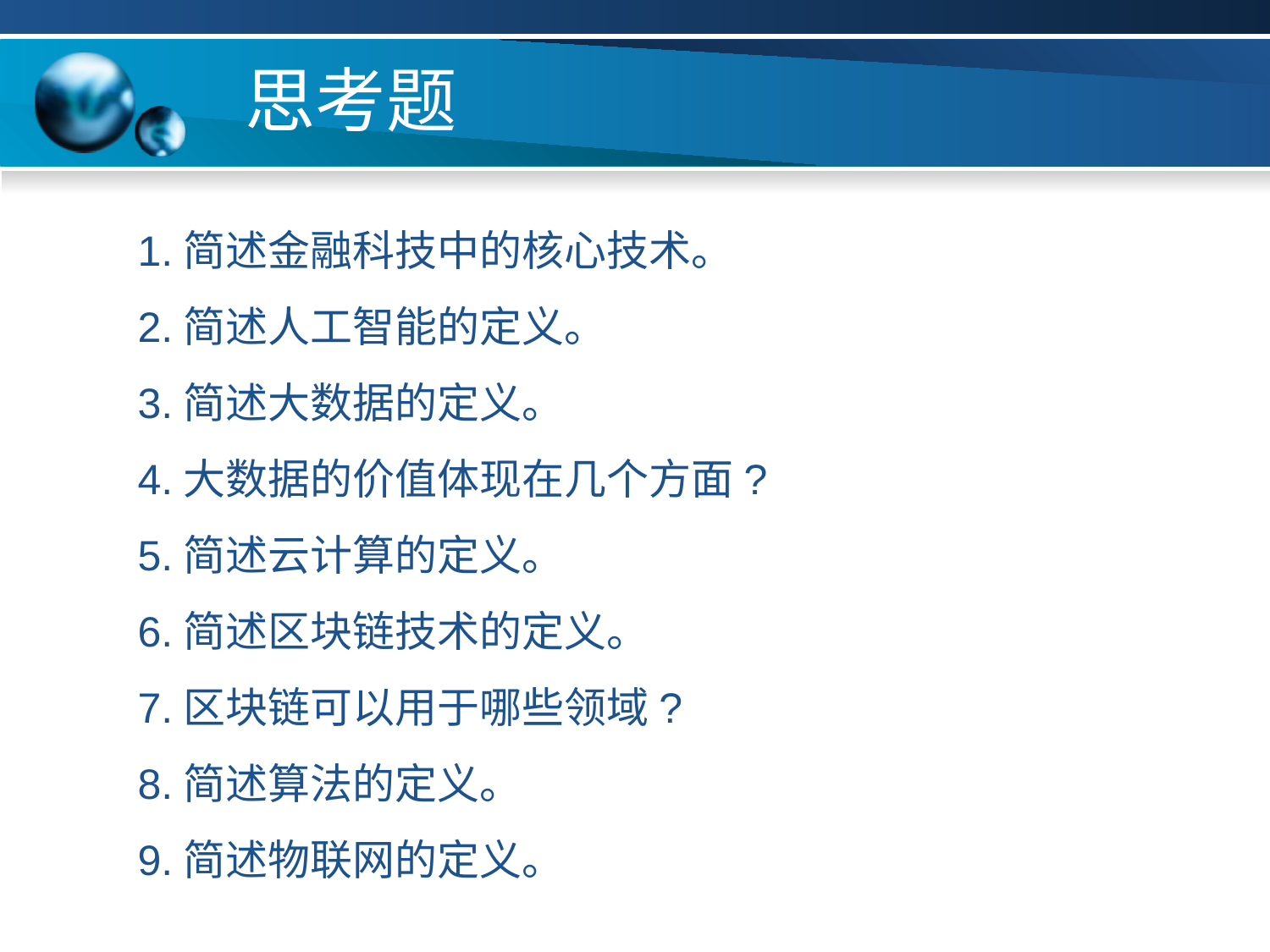

# 思考题
1.简述金融科技中的核心技术。
2.简述人工智能的定义。
3.简述大数据的定义。
4.大数据的价值体现在几个方面?
5.简述云计算的定义。
6.简述区块链技术的定义。
7.区块链可以用于哪些领域?
8.简述算法的定义。
9.简述物联网的定义。